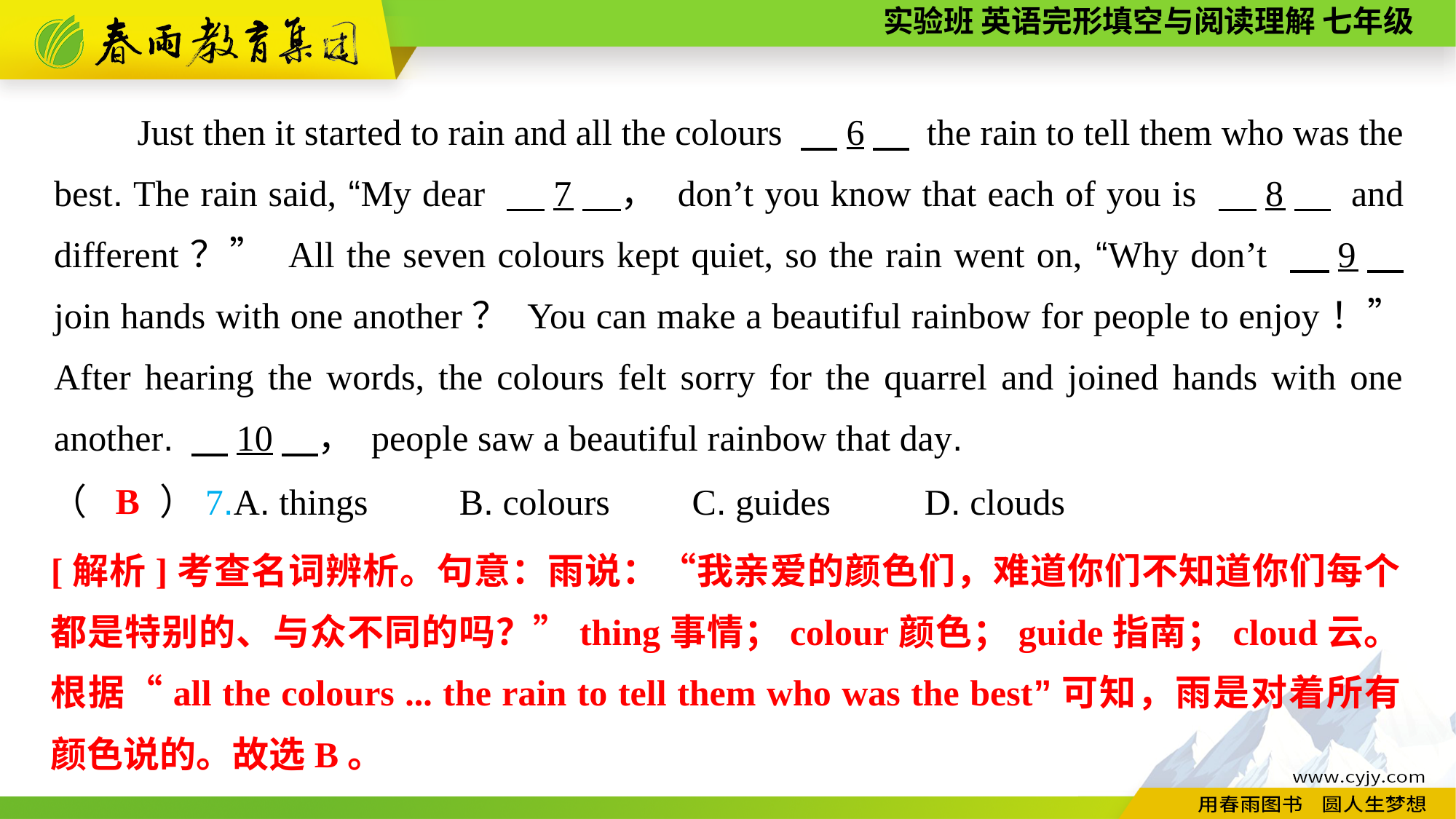

Just then it started to rain and all the colours 　6　 the rain to tell them who was the best. The rain said, “My dear 　7　， don’t you know that each of you is 　8　 and different？” All the seven colours kept quiet, so the rain went on, “Why don’t 　9　 join hands with one another？ You can make a beautiful rainbow for people to enjoy！” After hearing the words, the colours felt sorry for the quarrel and joined hands with one another. 　10　， people saw a beautiful rainbow that day.
B
（　　）7.A. things          B. colours         C. guides	D. clouds
[解析]考查名词辨析。句意：雨说：“我亲爱的颜色们，难道你们不知道你们每个都是特别的、与众不同的吗？”thing事情；colour颜色；guide指南；cloud云。根据“all the colours ... the rain to tell them who was the best”可知，雨是对着所有颜色说的。故选B。